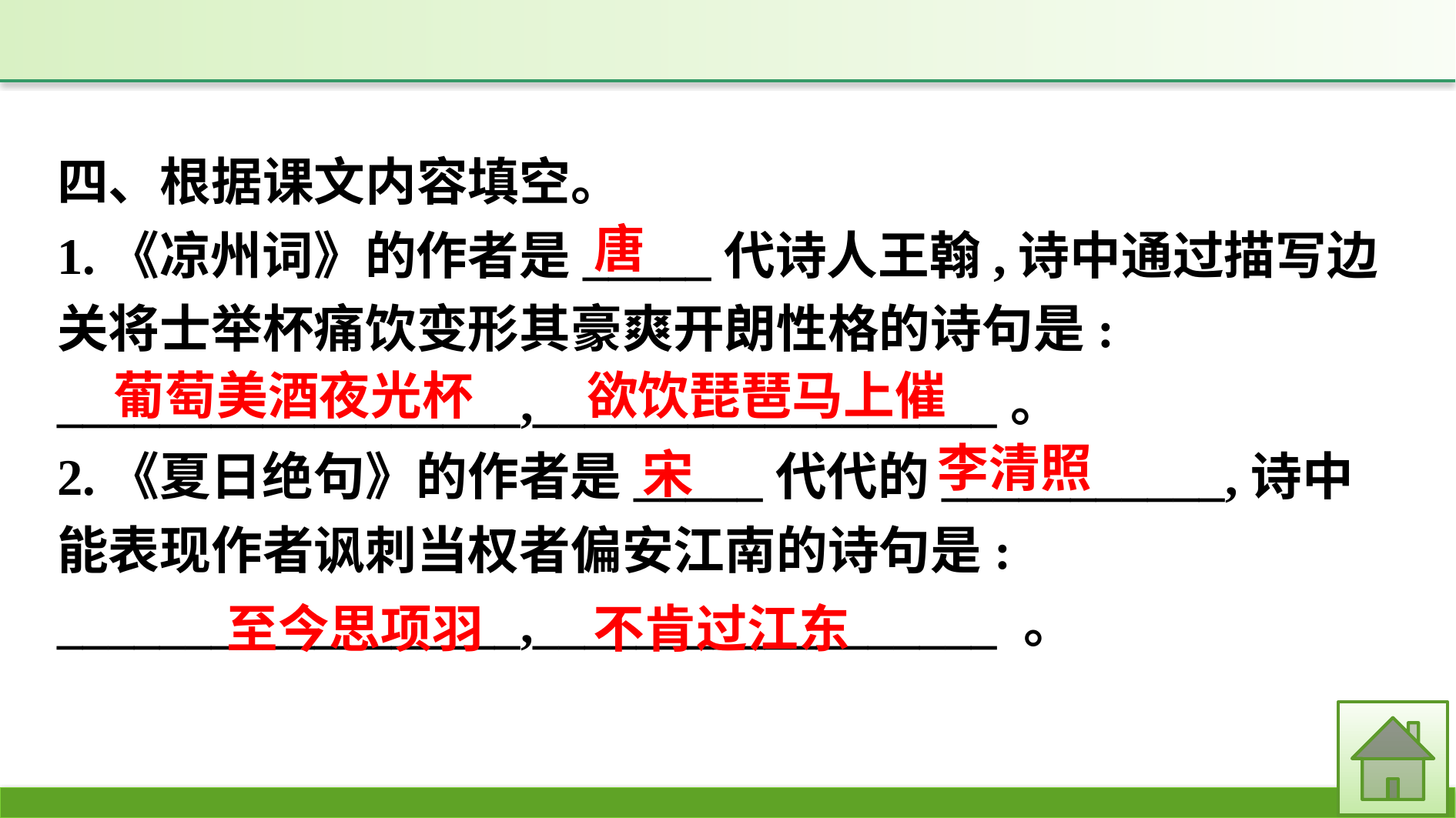

四、根据课文内容填空。
1.《凉州词》的作者是_____代诗人王翰,诗中通过描写边关将士举杯痛饮变形其豪爽开朗性格的诗句是: __________________,__________________。
2.《夏日绝句》的作者是_____代代的___________,诗中能表现作者讽刺当权者偏安江南的诗句是: __________________,__________________ 。
唐
欲饮琵琶马上催
葡萄美酒夜光杯
李清照
宋
至今思项羽　     不肯过江东